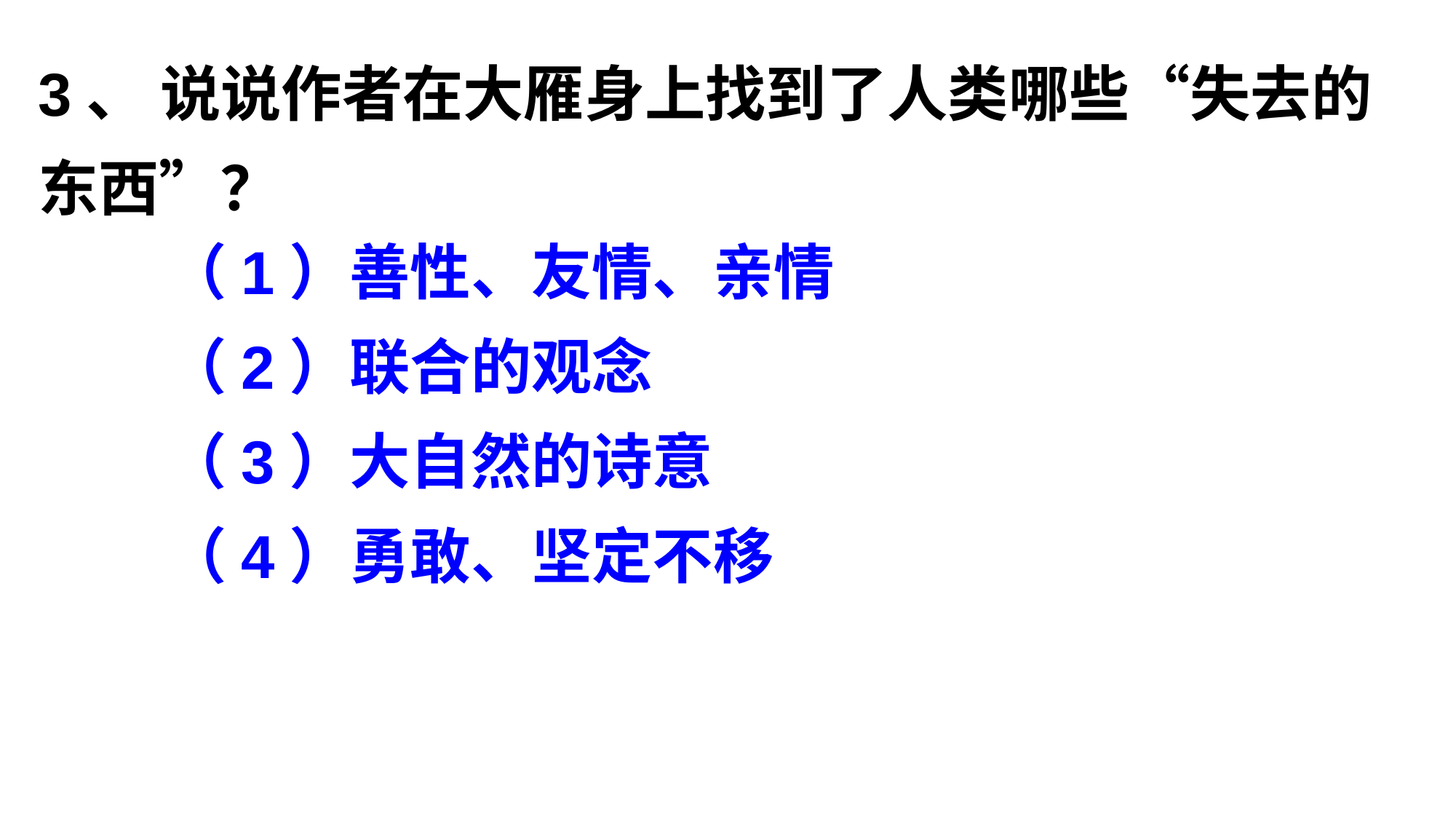

3、 说说作者在大雁身上找到了人类哪些“失去的东西”？
（1）善性、友情、亲情
（2）联合的观念
（3）大自然的诗意
（4）勇敢、坚定不移